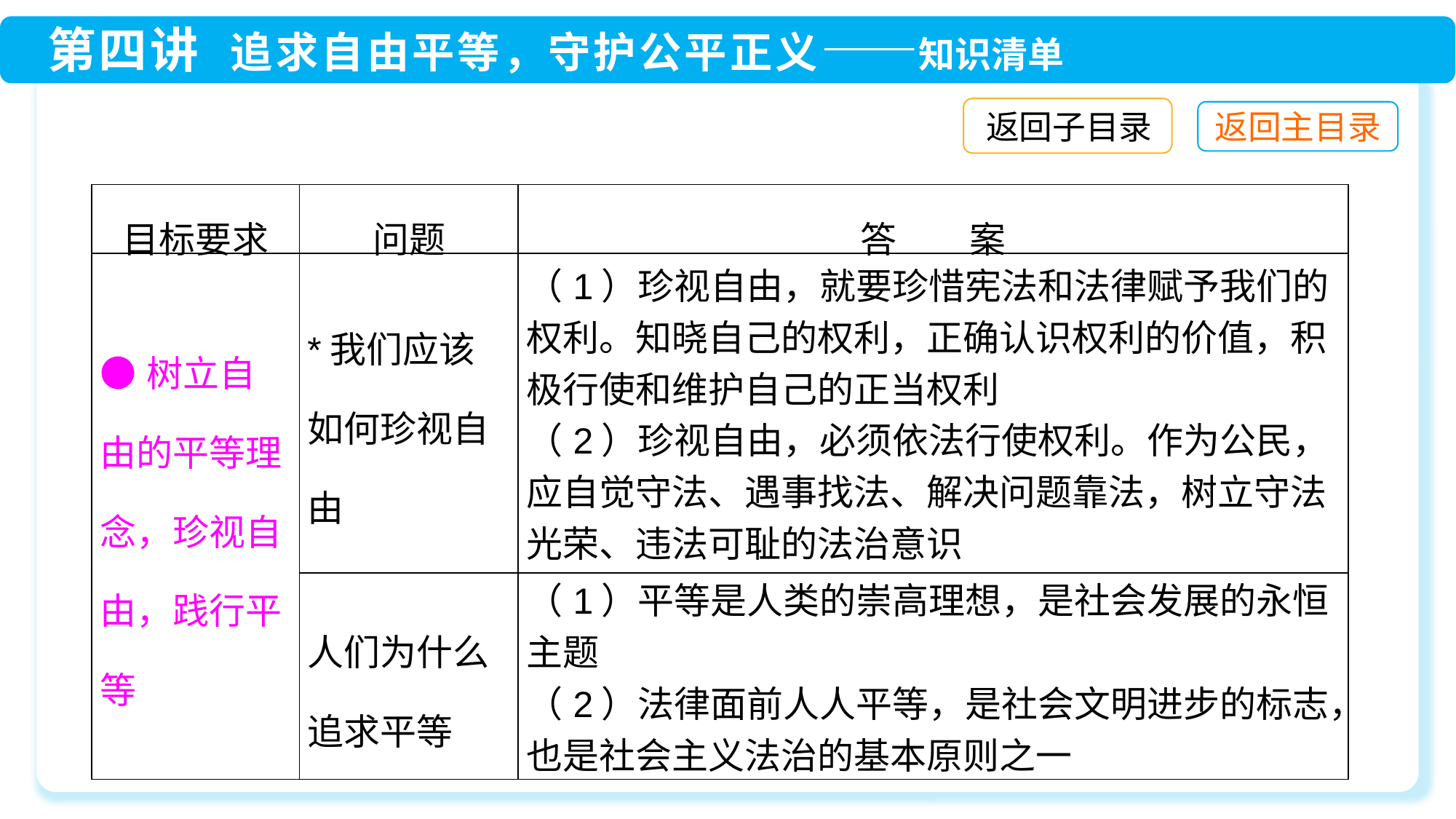

返回子目录
| 目标要求 | 问题 | 答　　案 |
| --- | --- | --- |
| ●树立自由的平等理念，珍视自由，践行平等 | \*我们应该如何珍视自由 | （1）珍视自由，就要珍惜宪法和法律赋予我们的权利。知晓自己的权利，正确认识权利的价值，积极行使和维护自己的正当权利 （2）珍视自由，必须依法行使权利。作为公民，应自觉守法、遇事找法、解决问题靠法，树立守法光荣、违法可耻的法治意识 |
|  | 人们为什么追求平等 | （1）平等是人类的崇高理想，是社会发展的永恒主题 （2）法律面前人人平等，是社会文明进步的标志，也是社会主义法治的基本原则之一 |